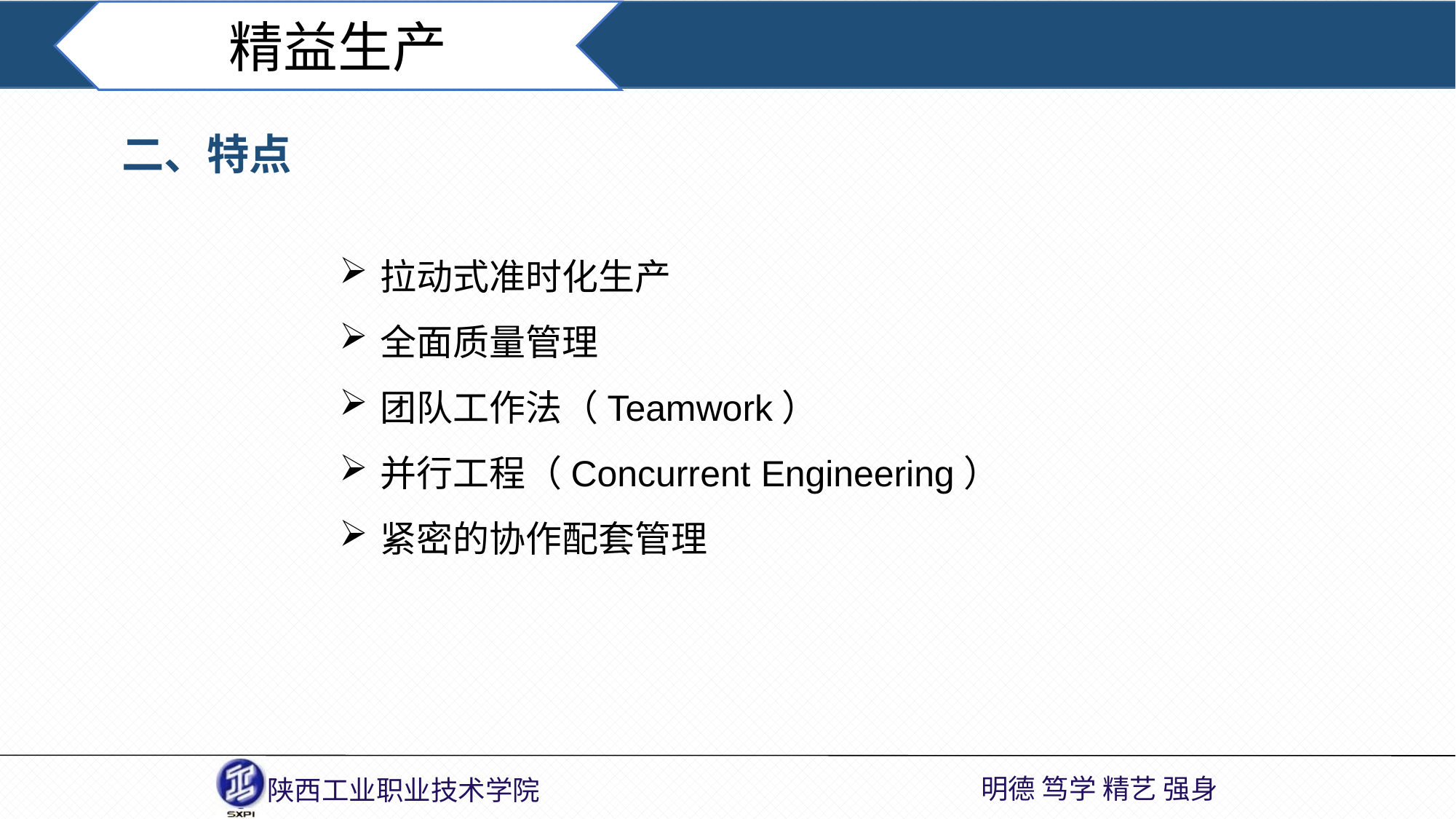

精益生产
二、特点
拉动式准时化生产
全面质量管理
团队工作法（Teamwork）
并行工程（Concurrent Engineering）
紧密的协作配套管理